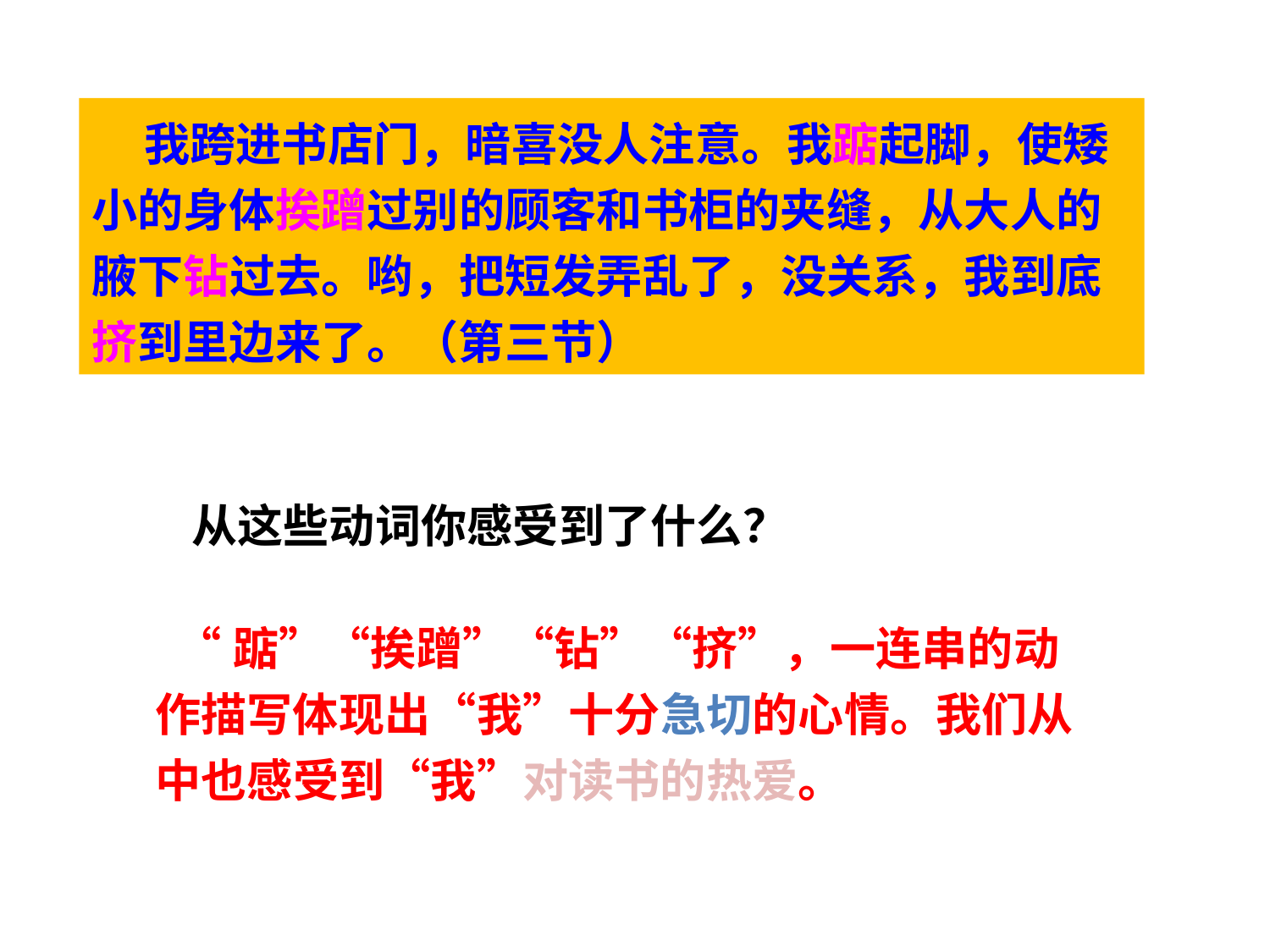

我跨进书店门，暗喜没人注意。我踮起脚，使矮小的身体挨蹭过别的顾客和书柜的夹缝，从大人的腋下钻过去。哟，把短发弄乱了，没关系，我到底挤到里边来了。（第三节）
从这些动词你感受到了什么？
  “踮”“挨蹭”“钻”“挤”，一连串的动作描写体现出“我”十分急切的心情。我们从中也感受到“我”对读书的热爱。